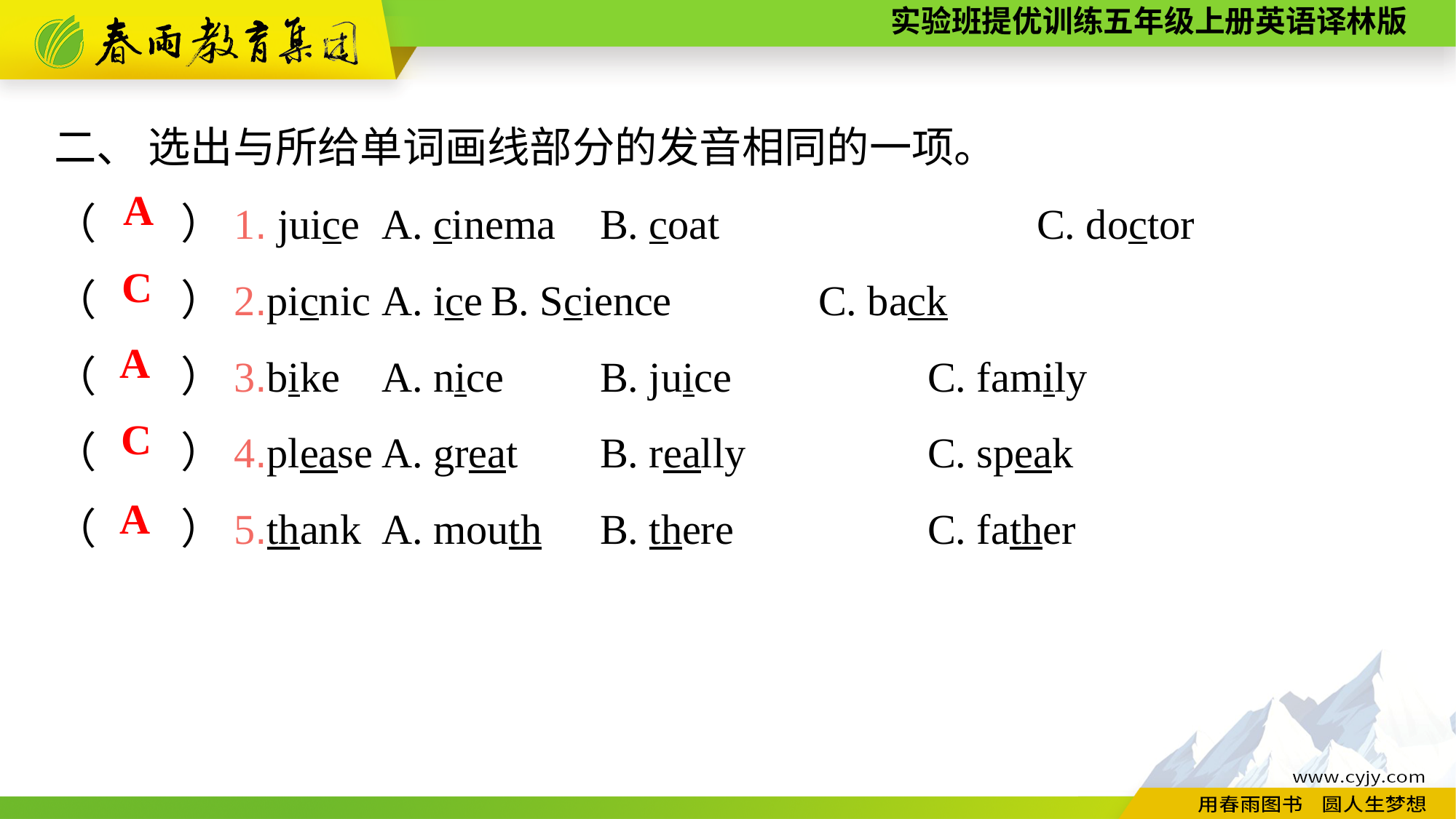

二、 选出与所给单词画线部分的发音相同的一项。
（　　）1. juice	A. cinema	B. coat			C. doctor
（　　）2.picnic	A. ice	B. Science		C. back
（　　）3.bike	A. nice	B. juice		C. family
（　　）4.please	A. great	B. really		C. speak
（　　）5.thank	A. mouth	B. there		C. father
A
C
A
C
A